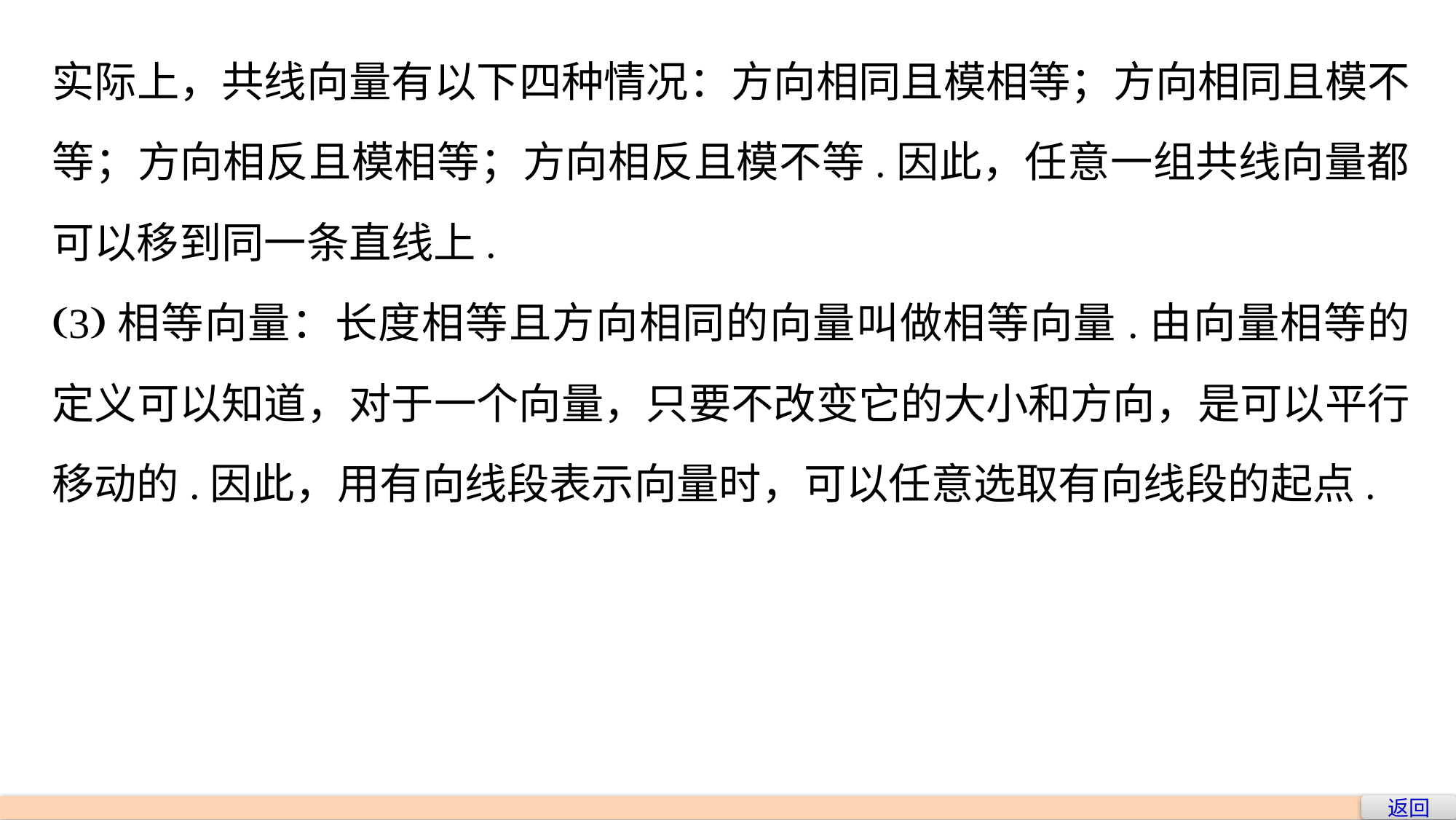

实际上，共线向量有以下四种情况：方向相同且模相等；方向相同且模不等；方向相反且模相等；方向相反且模不等.因此，任意一组共线向量都可以移到同一条直线上.
(3)相等向量：长度相等且方向相同的向量叫做相等向量.由向量相等的定义可以知道，对于一个向量，只要不改变它的大小和方向，是可以平行移动的.因此，用有向线段表示向量时，可以任意选取有向线段的起点.
返回